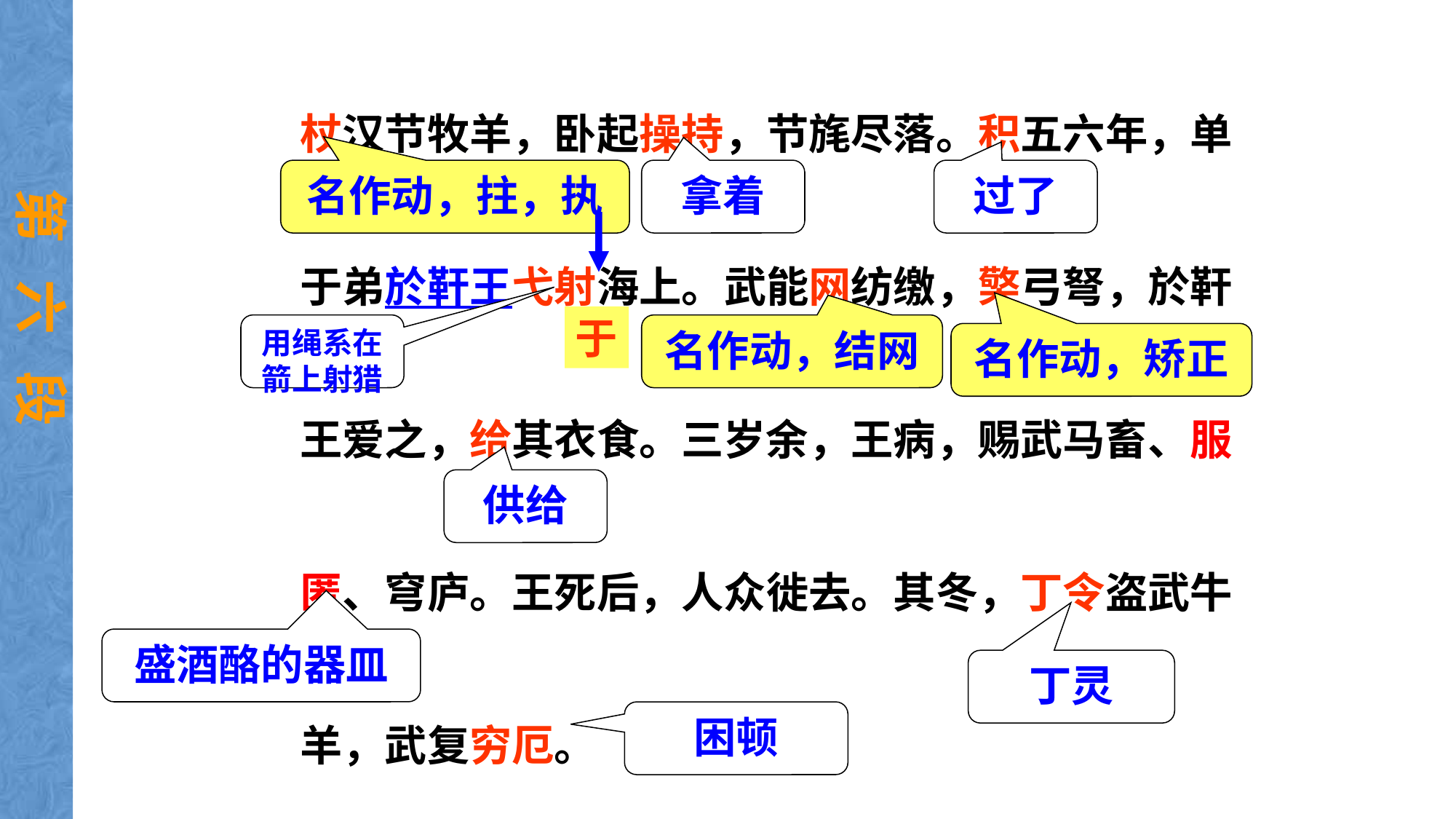

杖汉节牧羊，卧起操持，节旄尽落。积五六年，单于弟於靬王弋射海上。武能网纺缴，檠弓弩，於靬王爱之，给其衣食。三岁余，王病，赐武马畜、服匿、穹庐。王死后，人众徙去。其冬，丁令盗武牛羊，武复穷厄。
拿着
过了
名作动，拄，执
第   六   段

于
名作动，结网
用绳系在箭上射猎
名作动，矫正
供给
盛酒酪的器皿
丁灵
困顿